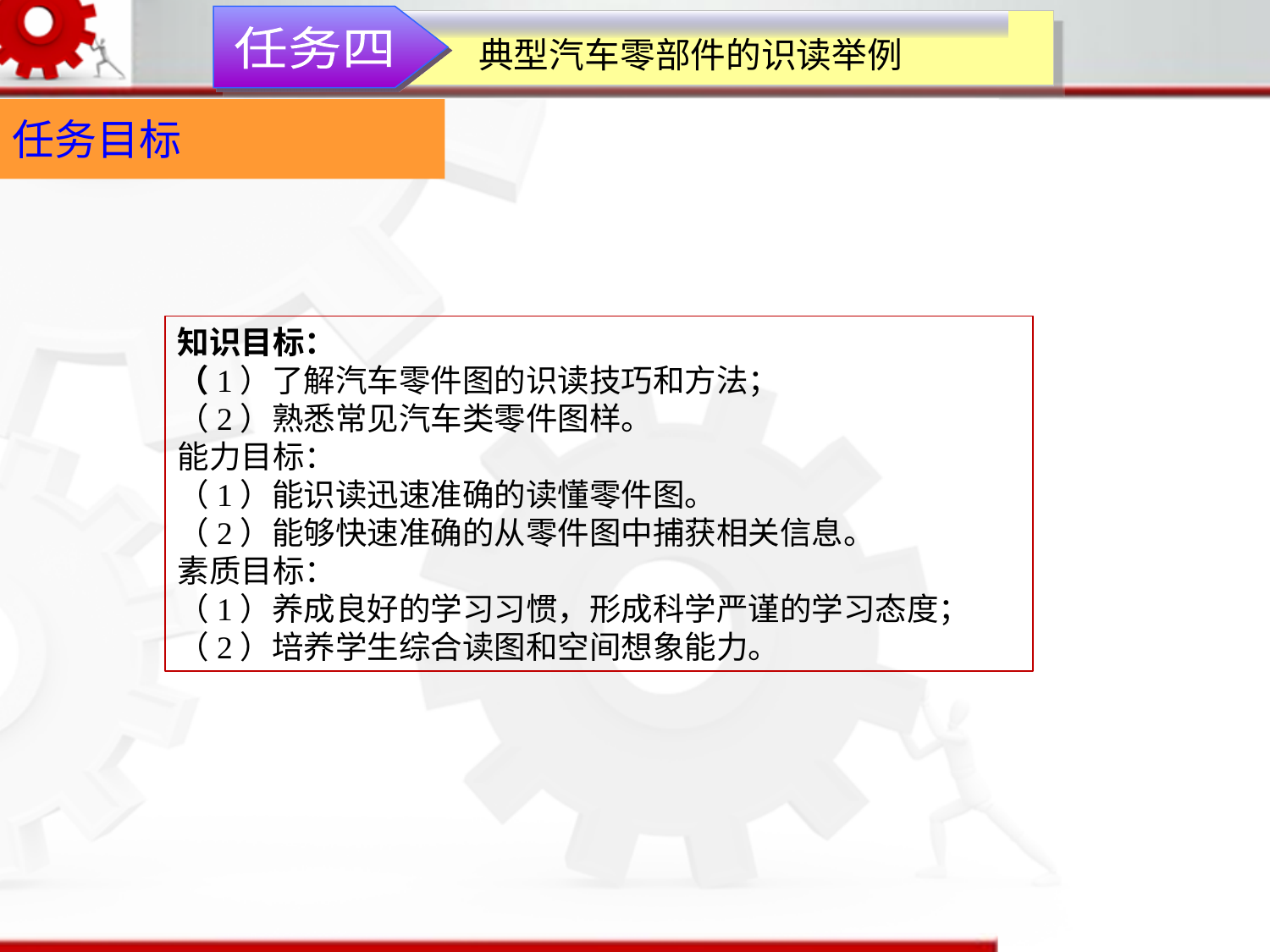

典型汽车零部件的识读举例
任务四
任务目标
知识目标：（1）了解汽车零件图的识读技巧和方法；（2）熟悉常见汽车类零件图样。能力目标：（1）能识读迅速准确的读懂零件图。（2）能够快速准确的从零件图中捕获相关信息。素质目标：（1）养成良好的学习习惯，形成科学严谨的学习态度；（2）培养学生综合读图和空间想象能力。